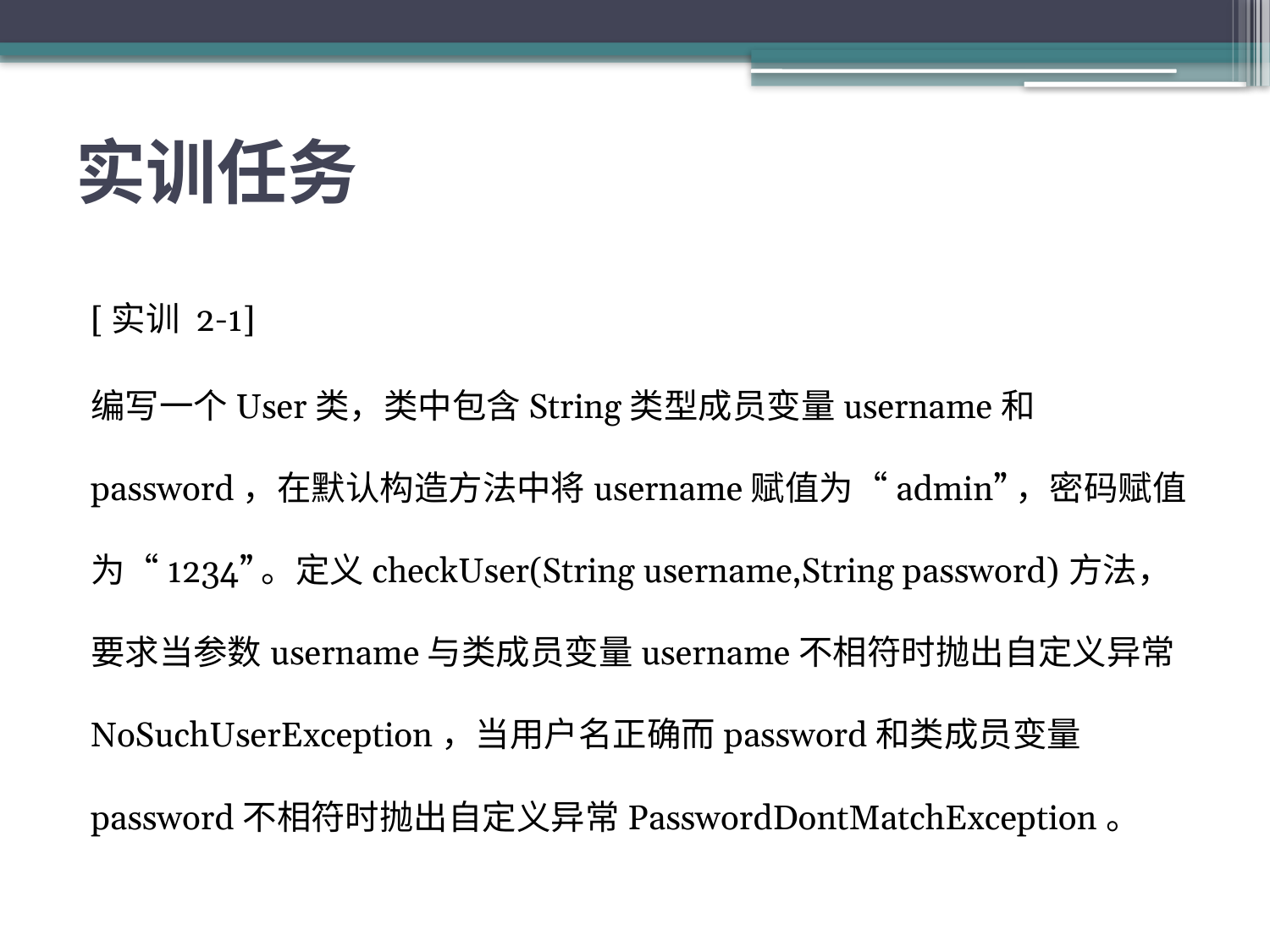

# 实训任务
[实训 2-1]
编写一个User类，类中包含String类型成员变量username和password，在默认构造方法中将username赋值为“admin”，密码赋值为“1234”。定义checkUser(String username,String password)方法，要求当参数username与类成员变量username不相符时抛出自定义异常NoSuchUserException，当用户名正确而password和类成员变量password不相符时抛出自定义异常PasswordDontMatchException。